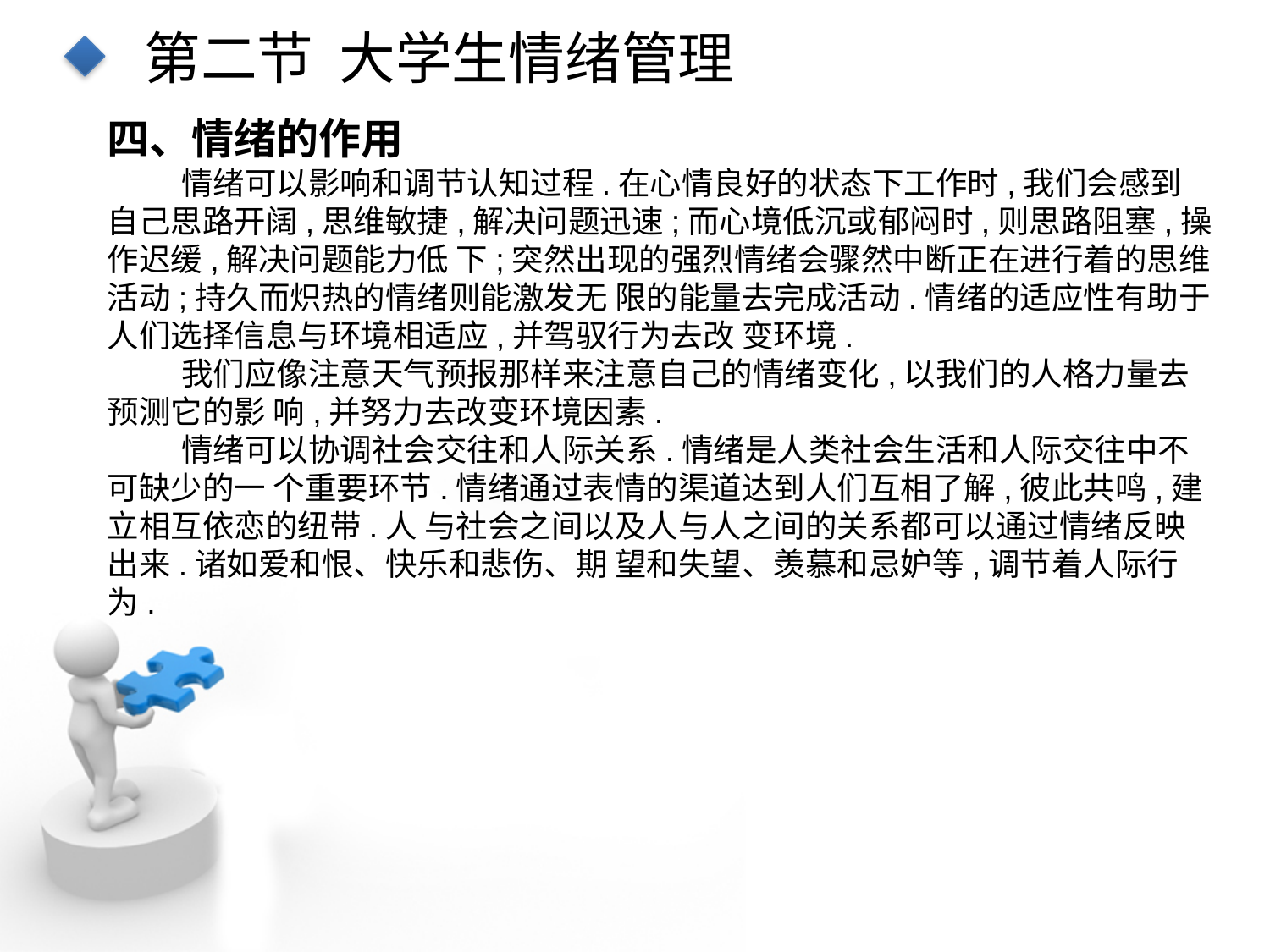

第二节  大学生情绪管理

四、情绪的作用
情绪可以影响和调节认知过程.在心情良好的状态下工作时,我们会感到自己思路开阔,思维敏捷,解决问题迅速;而心境低沉或郁闷时,则思路阻塞,操作迟缓,解决问题能力低 下;突然出现的强烈情绪会骤然中断正在进行着的思维活动;持久而炽热的情绪则能激发无 限的能量去完成活动.情绪的适应性有助于人们选择信息与环境相适应,并驾驭行为去改 变环境.
我们应像注意天气预报那样来注意自己的情绪变化,以我们的人格力量去预测它的影 响,并努力去改变环境因素.
情绪可以协调社会交往和人际关系.情绪是人类社会生活和人际交往中不可缺少的一 个重要环节.情绪通过表情的渠道达到人们互相了解,彼此共鸣,建立相互依恋的纽带.人 与社会之间以及人与人之间的关系都可以通过情绪反映出来.诸如爱和恨、快乐和悲伤、期 望和失望、羡慕和忌妒等,调节着人际行为.

点击添加文本
点击添加文本
点击添加文本
点击添加文本